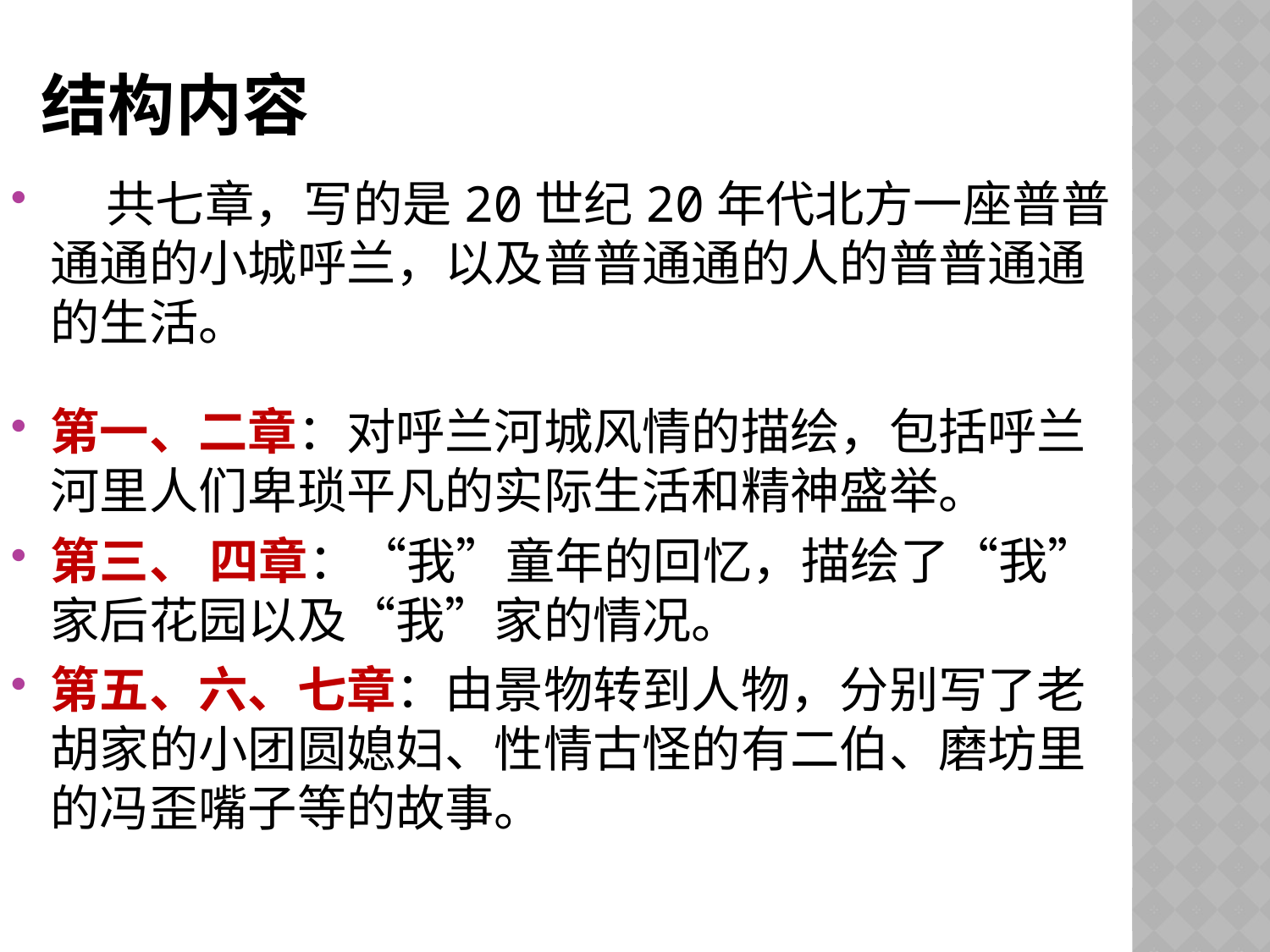

# 结构内容
    共七章，写的是20世纪20年代北方一座普普通通的小城呼兰，以及普普通通的人的普普通通的生活。

第一、二章：对呼兰河城风情的描绘，包括呼兰河里人们卑琐平凡的实际生活和精神盛举。
第三、 四章：“我”童年的回忆，描绘了“我”家后花园以及“我”家的情况。
第五、六、七章：由景物转到人物，分别写了老胡家的小团圆媳妇、性情古怪的有二伯、磨坊里的冯歪嘴子等的故事。